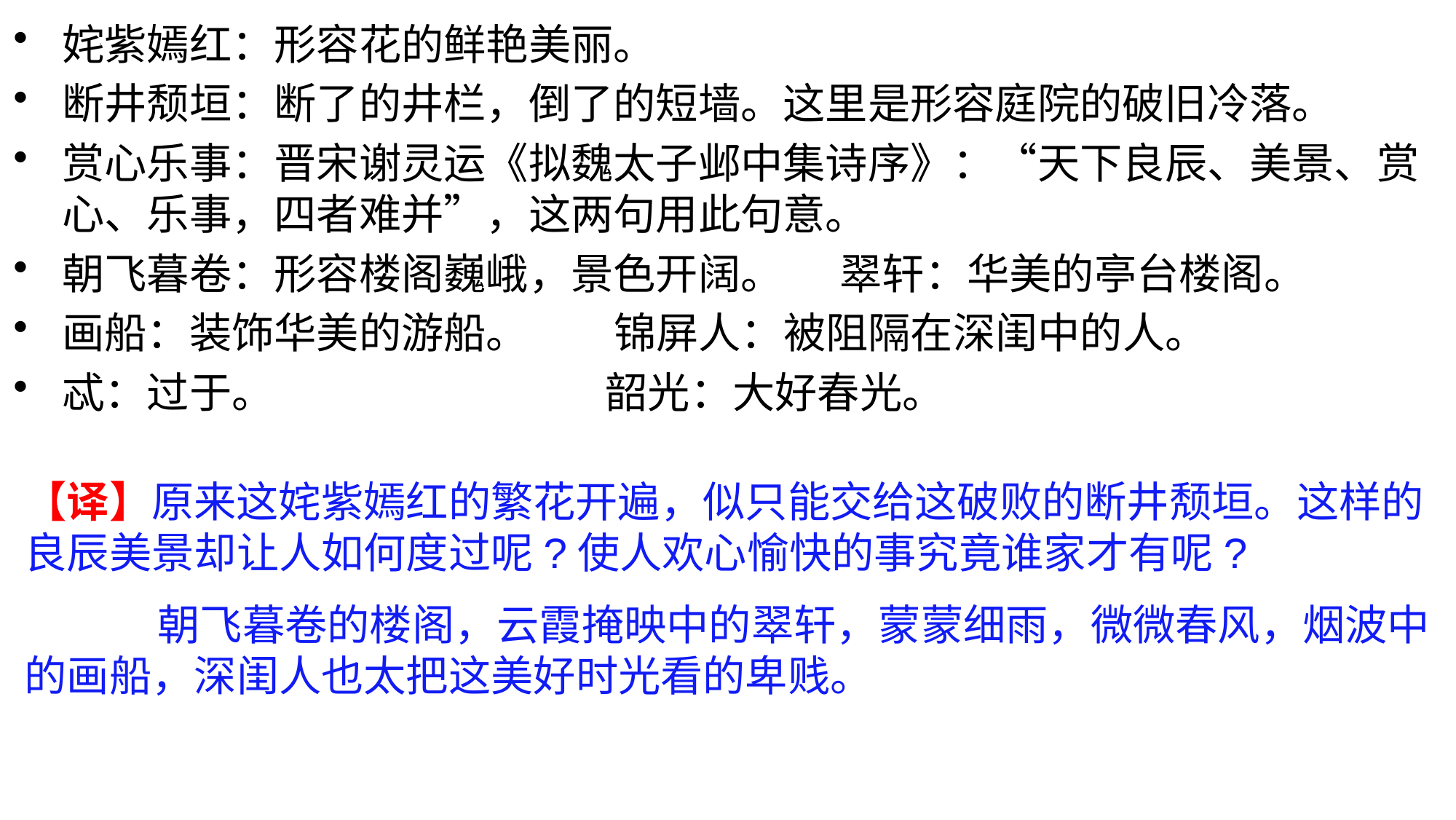

姹紫嫣红：形容花的鲜艳美丽。
断井颓垣：断了的井栏，倒了的短墙。这里是形容庭院的破旧冷落。
赏心乐事：晋宋谢灵运《拟魏太子邺中集诗序》：“天下良辰、美景、赏心、乐事，四者难并”，这两句用此句意。
朝飞暮卷：形容楼阁巍峨，景色开阔。      翠轩：华美的亭台楼阁。
画船：装饰华美的游船。         锦屏人：被阻隔在深闺中的人。
忒：过于。                                   韶光：大好春光。
【译】原来这姹紫嫣红的繁花开遍，似只能交给这破败的断井颓垣。这样的良辰美景却让人如何度过呢?使人欢心愉快的事究竟谁家才有呢?
             朝飞暮卷的楼阁，云霞掩映中的翠轩，蒙蒙细雨，微微春风，烟波中的画船，深闺人也太把这美好时光看的卑贱。